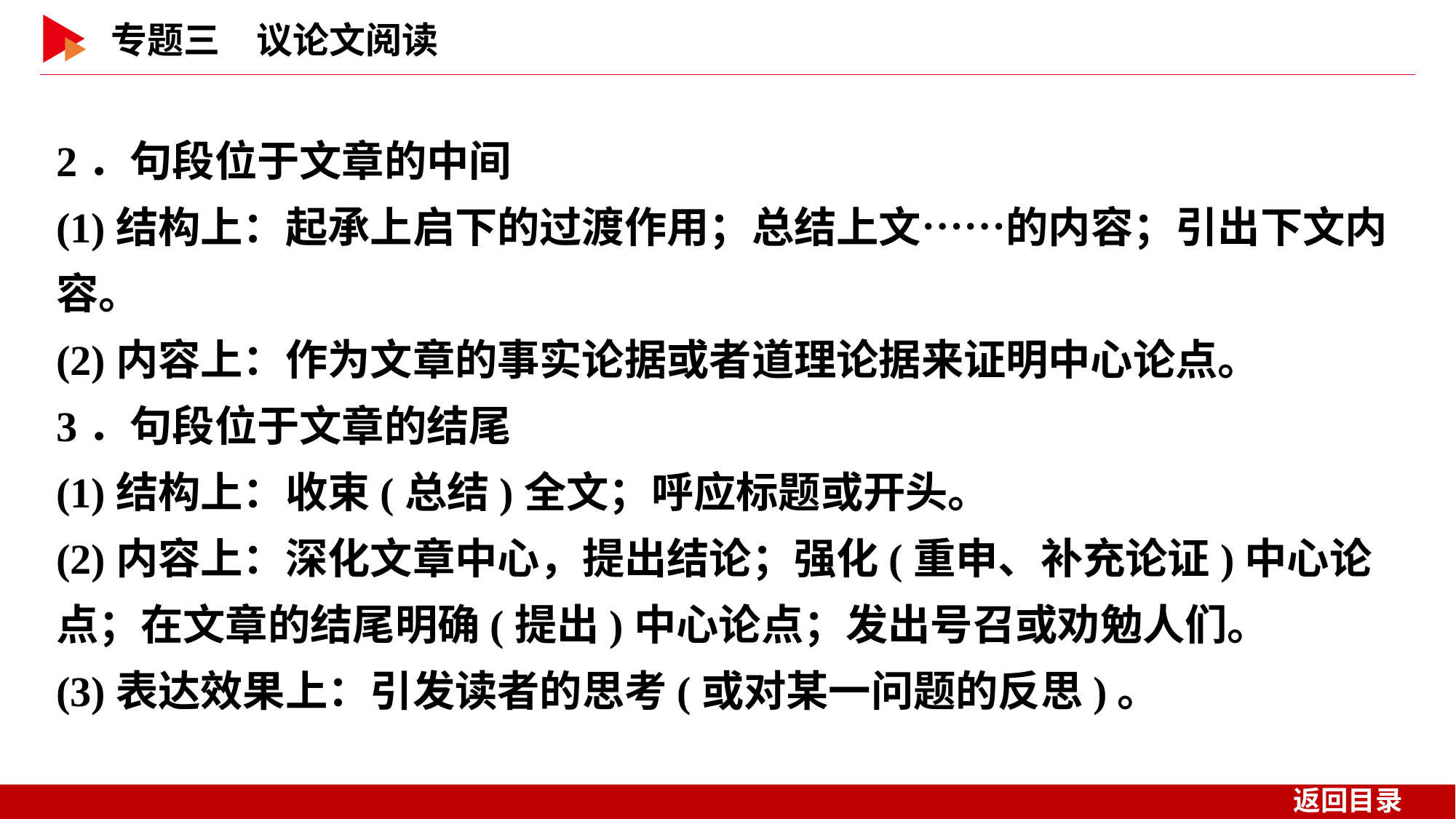

2．句段位于文章的中间
(1)结构上：起承上启下的过渡作用；总结上文……的内容；引出下文内容。
(2)内容上：作为文章的事实论据或者道理论据来证明中心论点。
3．句段位于文章的结尾
(1)结构上：收束(总结)全文；呼应标题或开头。
(2)内容上：深化文章中心，提出结论；强化(重申、补充论证)中心论点；在文章的结尾明确(提出)中心论点；发出号召或劝勉人们。
(3)表达效果上：引发读者的思考(或对某一问题的反思)。